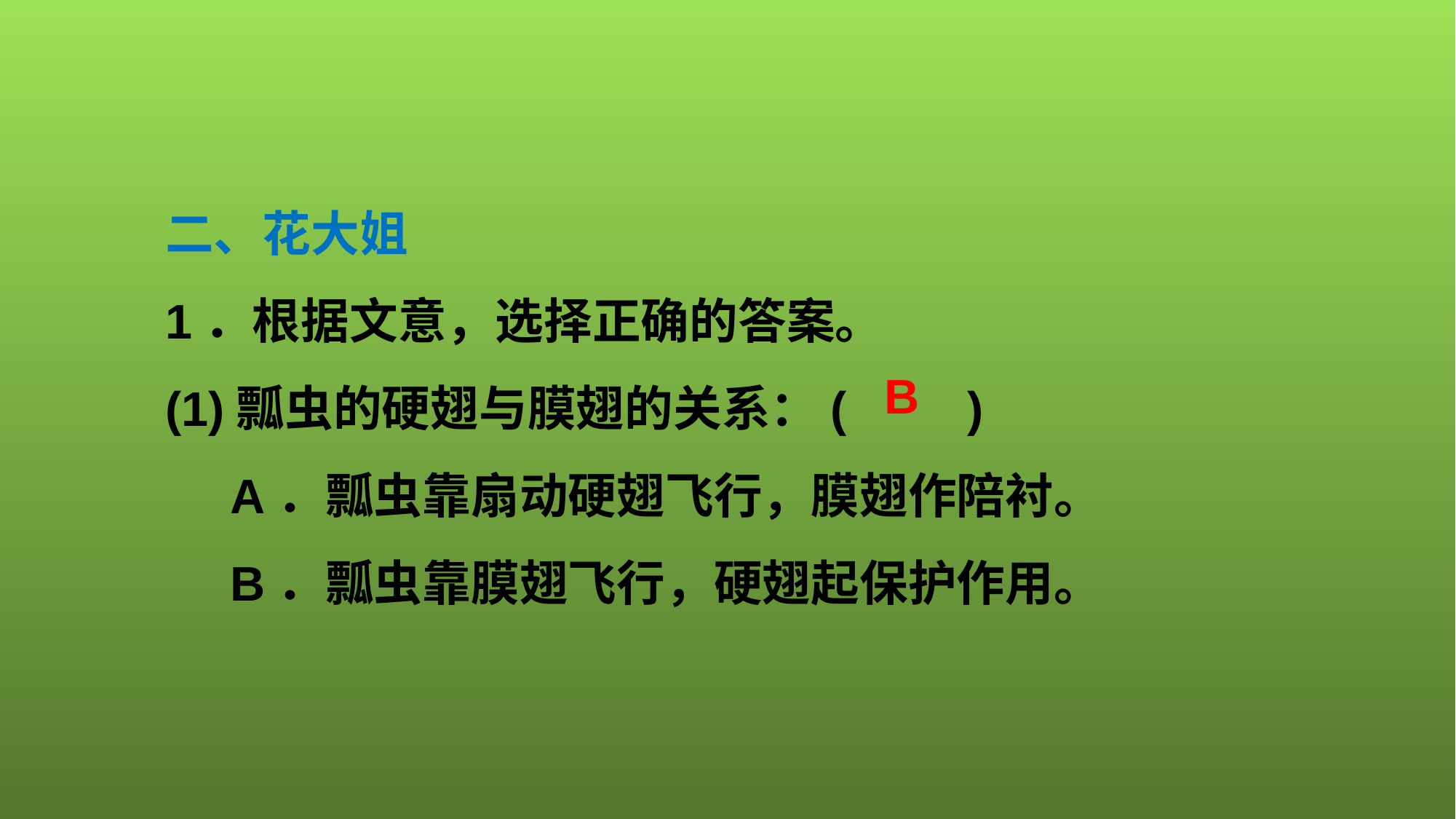

二、花大姐
1．根据文意，选择正确的答案。
(1)瓢虫的硬翅与膜翅的关系：(　　)
A．瓢虫靠扇动硬翅飞行，膜翅作陪衬。
B．瓢虫靠膜翅飞行，硬翅起保护作用。
B